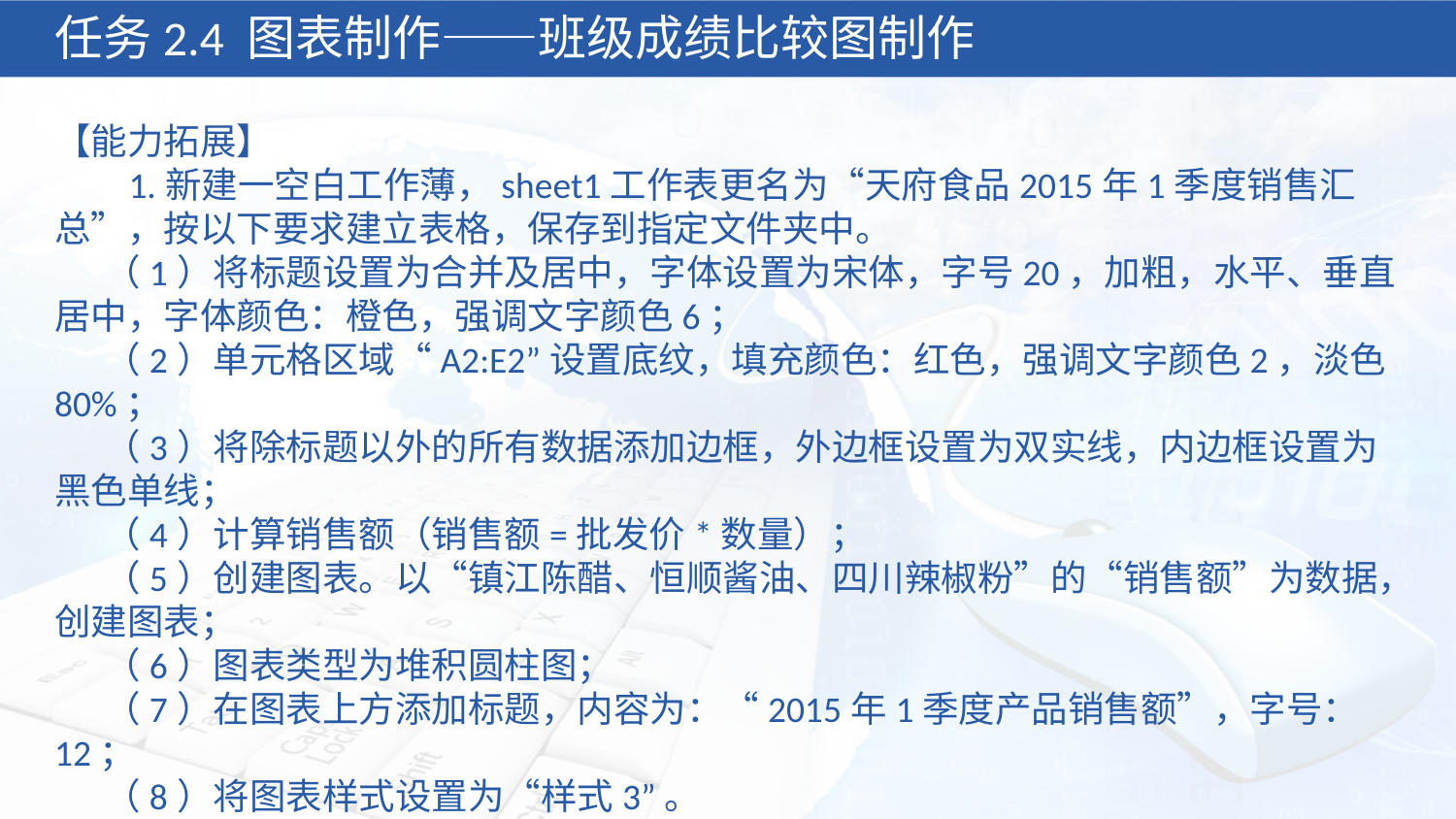

任务2.4 图表制作——班级成绩比较图制作
【能力拓展】
         1.新建一空白工作薄，sheet1工作表更名为“天府食品2015年1季度销售汇总”，按以下要求建立表格，保存到指定文件夹中。
     （1）将标题设置为合并及居中，字体设置为宋体，字号20，加粗，水平、垂直居中，字体颜色：橙色，强调文字颜色6；
     （2）单元格区域“A2:E2”设置底纹，填充颜色：红色，强调文字颜色2，淡色80%；
     （3）将除标题以外的所有数据添加边框，外边框设置为双实线，内边框设置为黑色单线；
     （4）计算销售额（销售额=批发价*数量）；
     （5）创建图表。以“镇江陈醋、恒顺酱油、四川辣椒粉”的“销售额”为数据，创建图表；
     （6）图表类型为堆积圆柱图；
     （7）在图表上方添加标题，内容为：“2015年1季度产品销售额”，字号：12；
     （8）将图表样式设置为“样式3”。